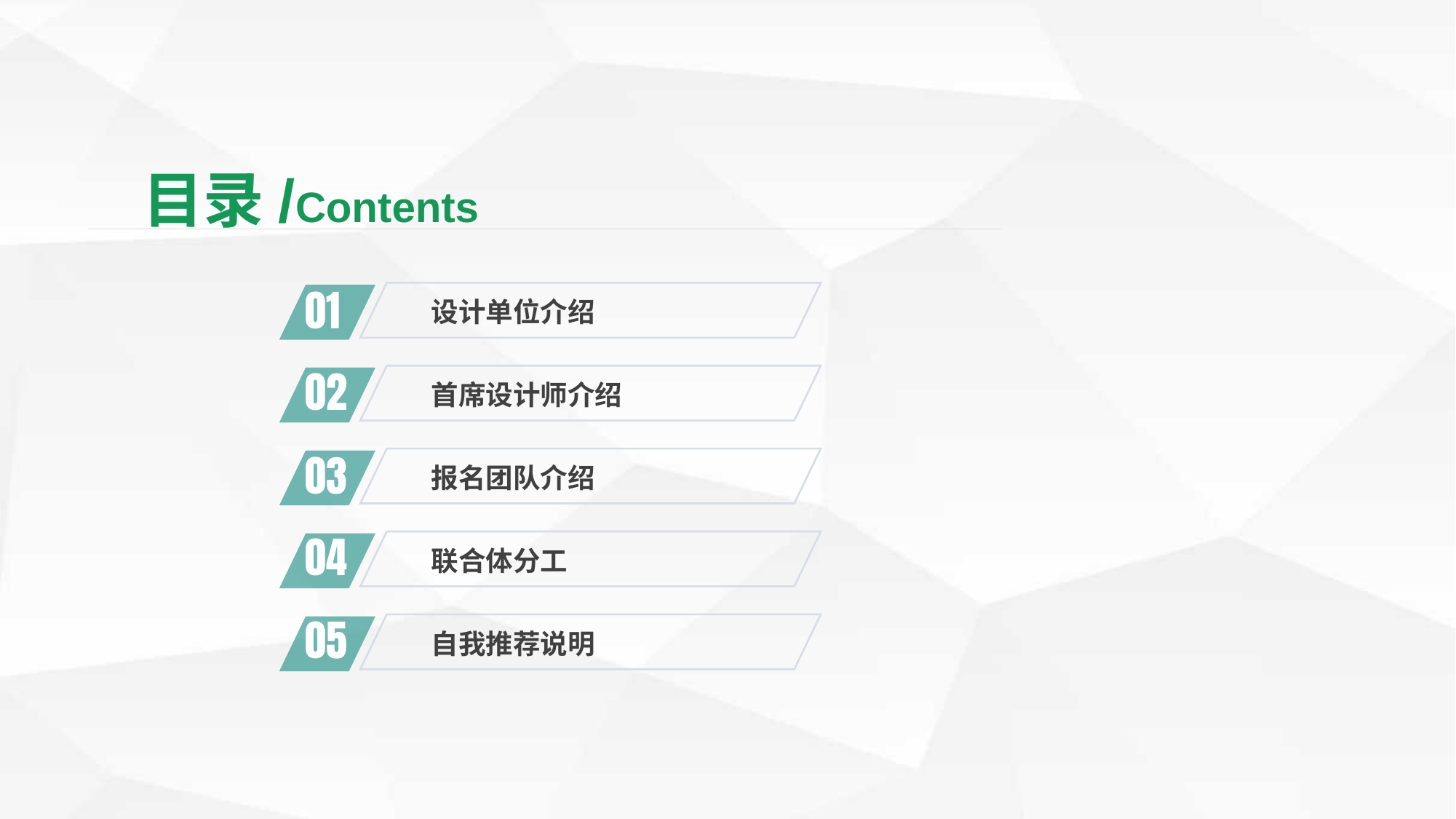

目录/Contents
01

设计单位介绍
02

首席设计师介绍
03

报名团队介绍
04

联合体分工
05

自我推荐说明